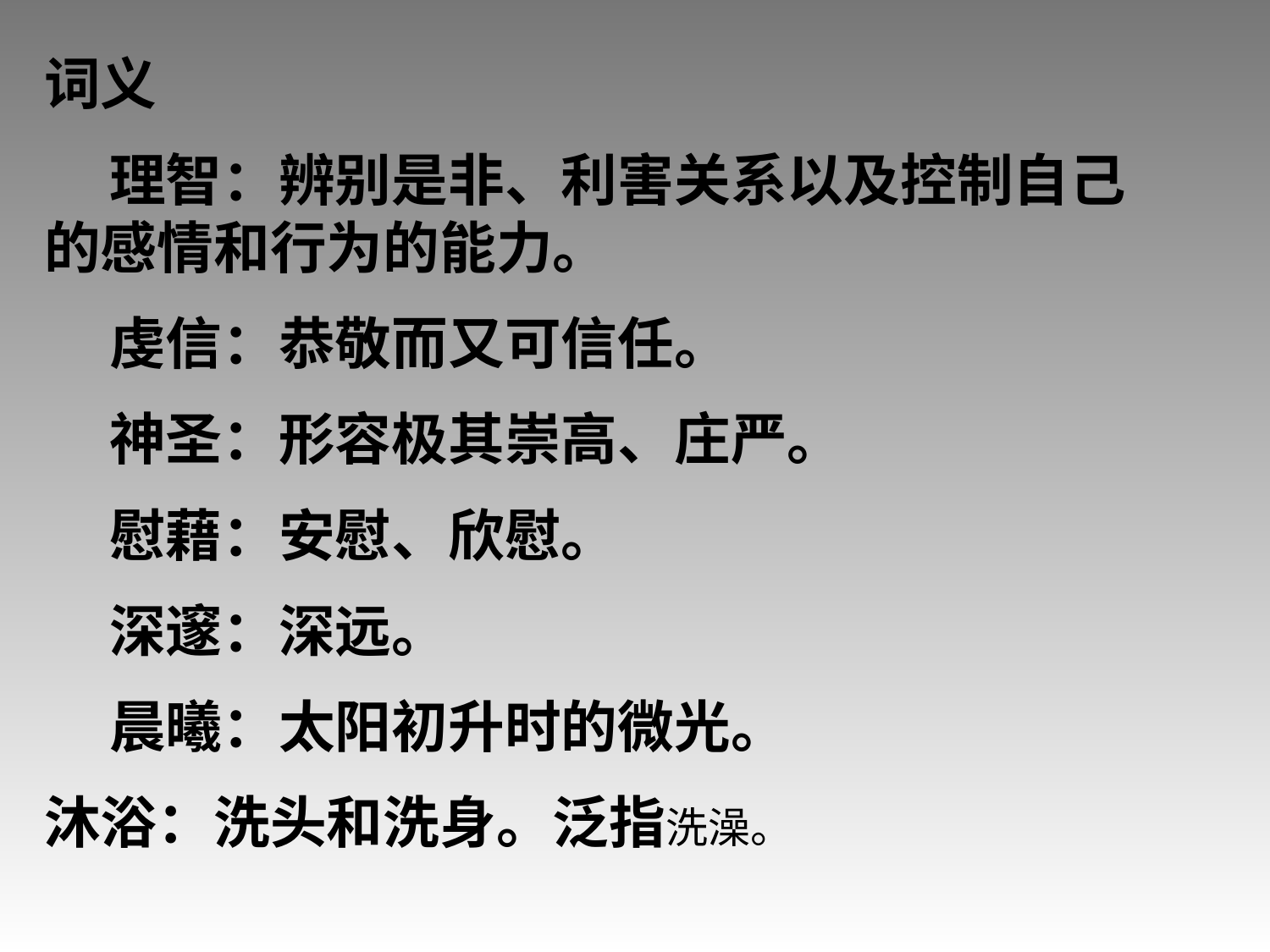

词义
    理智：辨别是非、利害关系以及控制自己的感情和行为的能力。
    虔信：恭敬而又可信任。
    神圣：形容极其崇高、庄严。
    慰藉：安慰、欣慰。
    深邃：深远。
    晨曦：太阳初升时的微光。
沐浴：洗头和洗身。泛指洗澡。